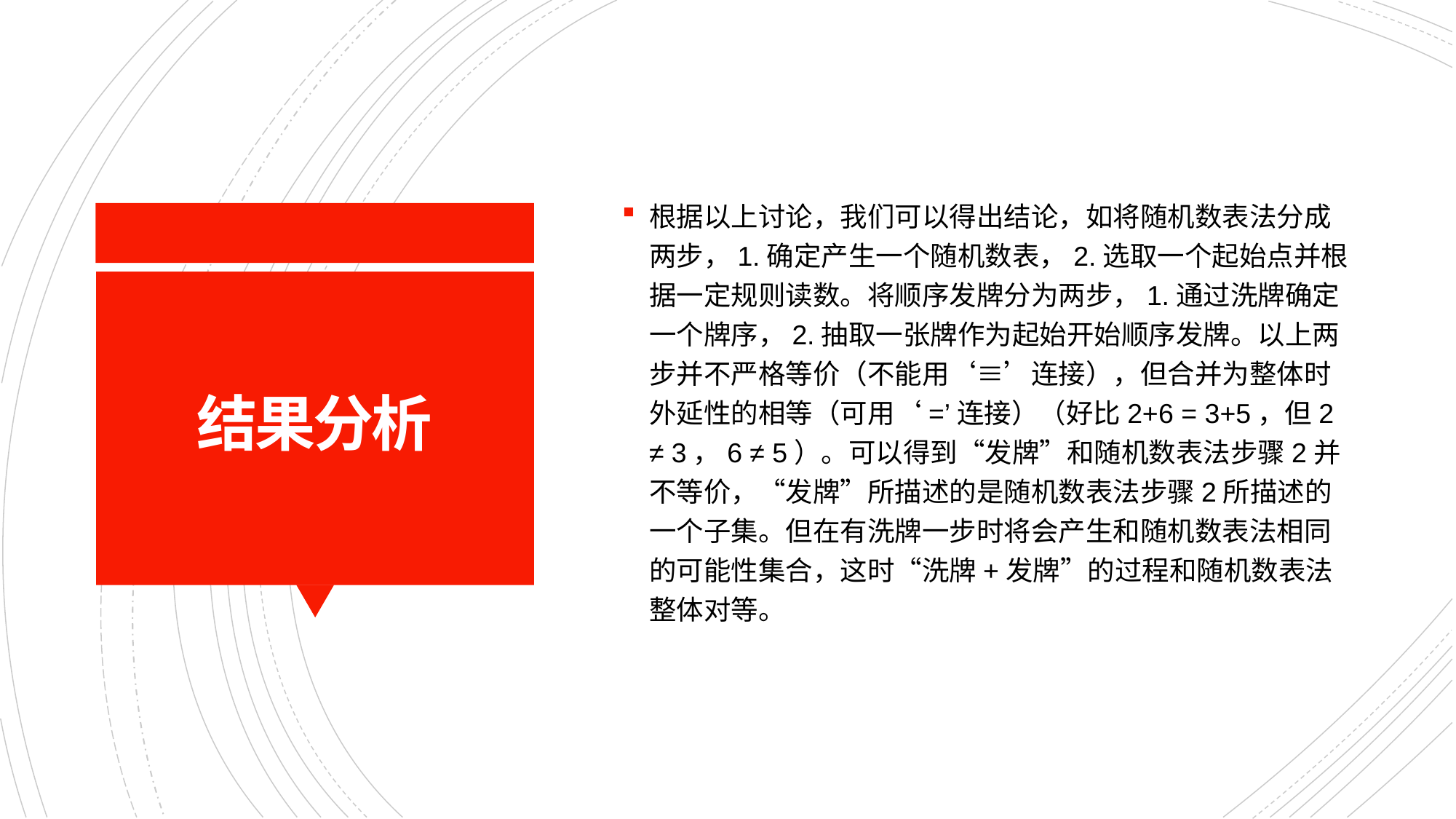

根据以上讨论，我们可以得出结论，如将随机数表法分成两步，1.确定产生一个随机数表，2.选取一个起始点并根据一定规则读数。将顺序发牌分为两步，1.通过洗牌确定一个牌序，2.抽取一张牌作为起始开始顺序发牌。以上两步并不严格等价（不能用‘≡’连接），但合并为整体时外延性的相等（可用‘=’连接）（好比2+6 = 3+5，但2 ≠ 3，6 ≠ 5）。可以得到“发牌”和随机数表法步骤2并不等价，“发牌”所描述的是随机数表法步骤2所描述的一个子集。但在有洗牌一步时将会产生和随机数表法相同的可能性集合，这时“洗牌+发牌”的过程和随机数表法整体对等。
# 结果分析